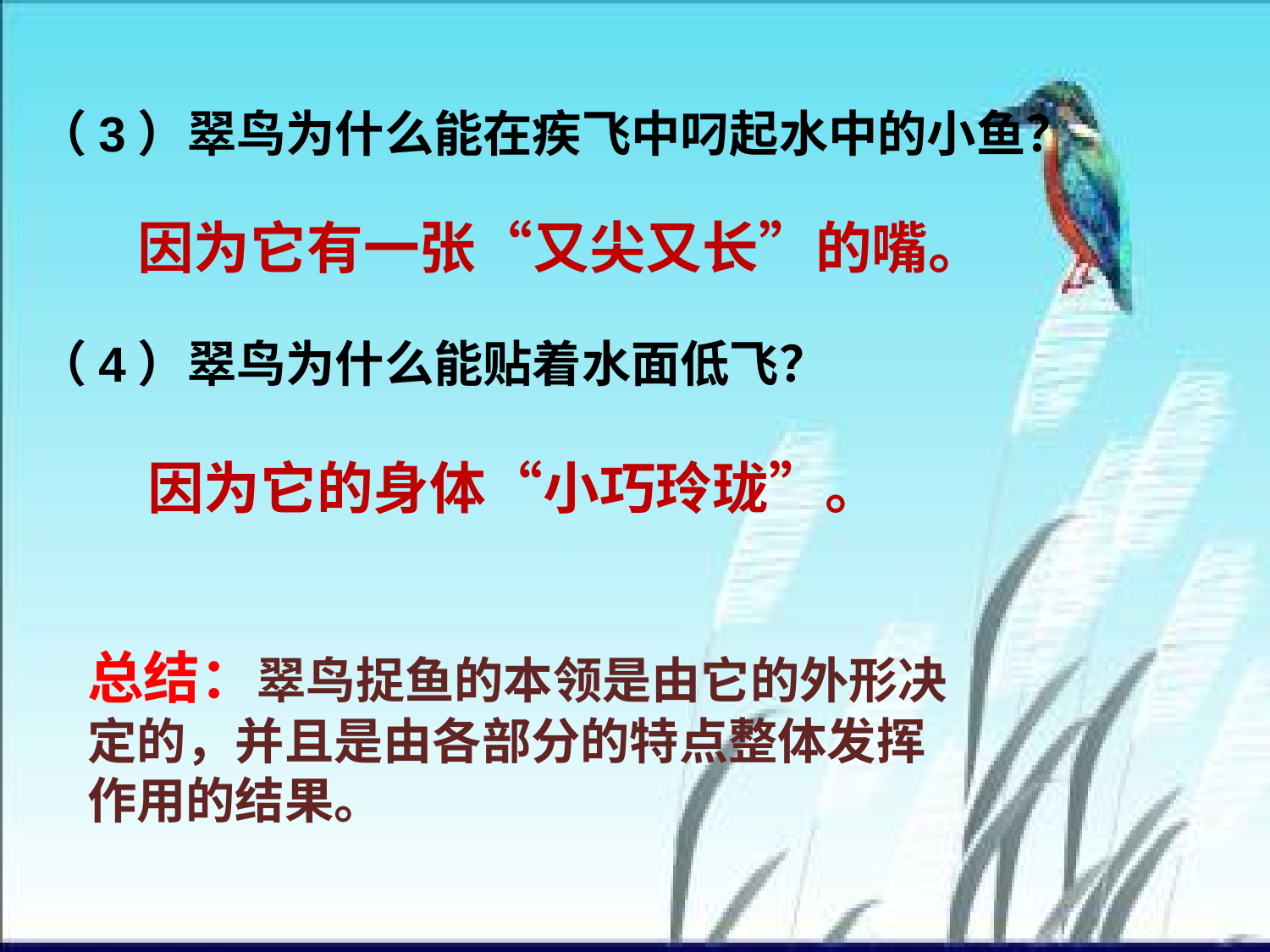

（3）翠鸟为什么能在疾飞中叼起水中的小鱼？
因为它有一张“又尖又长”的嘴。
（4）翠鸟为什么能贴着水面低飞？
因为它的身体“小巧玲珑”。
总结：翠鸟捉鱼的本领是由它的外形决定的，并且是由各部分的特点整体发挥作用的结果。